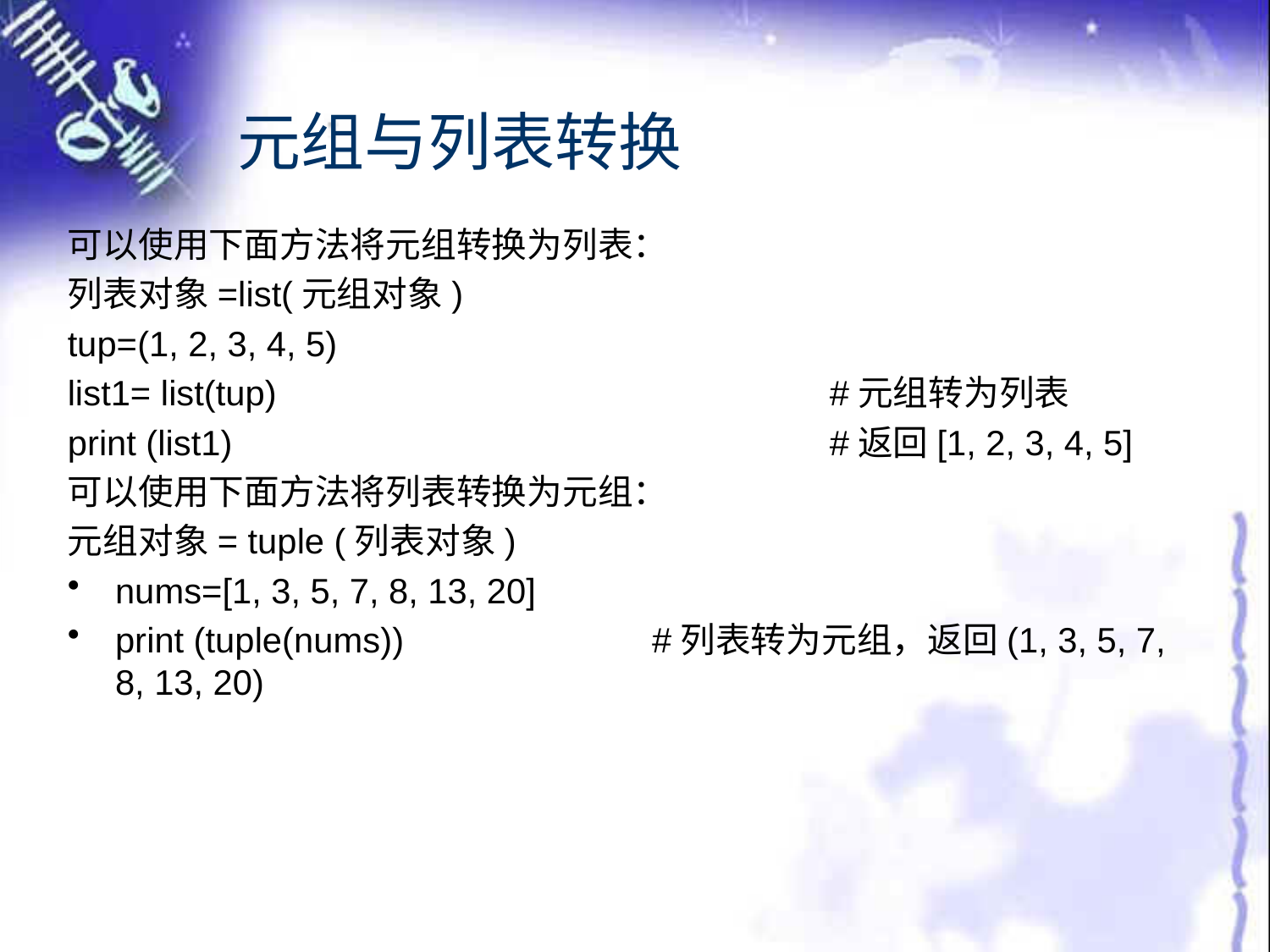

# 元组与列表转换
可以使用下面方法将元组转换为列表：
列表对象=list(元组对象)
tup=(1, 2, 3, 4, 5)
list1= list(tup) 					#元组转为列表
print (list1) 					#返回[1, 2, 3, 4, 5]
可以使用下面方法将列表转换为元组：
元组对象= tuple (列表对象)
nums=[1, 3, 5, 7, 8, 13, 20]
print (tuple(nums)) 	                #列表转为元组，返回(1, 3, 5, 7, 8, 13, 20)

13